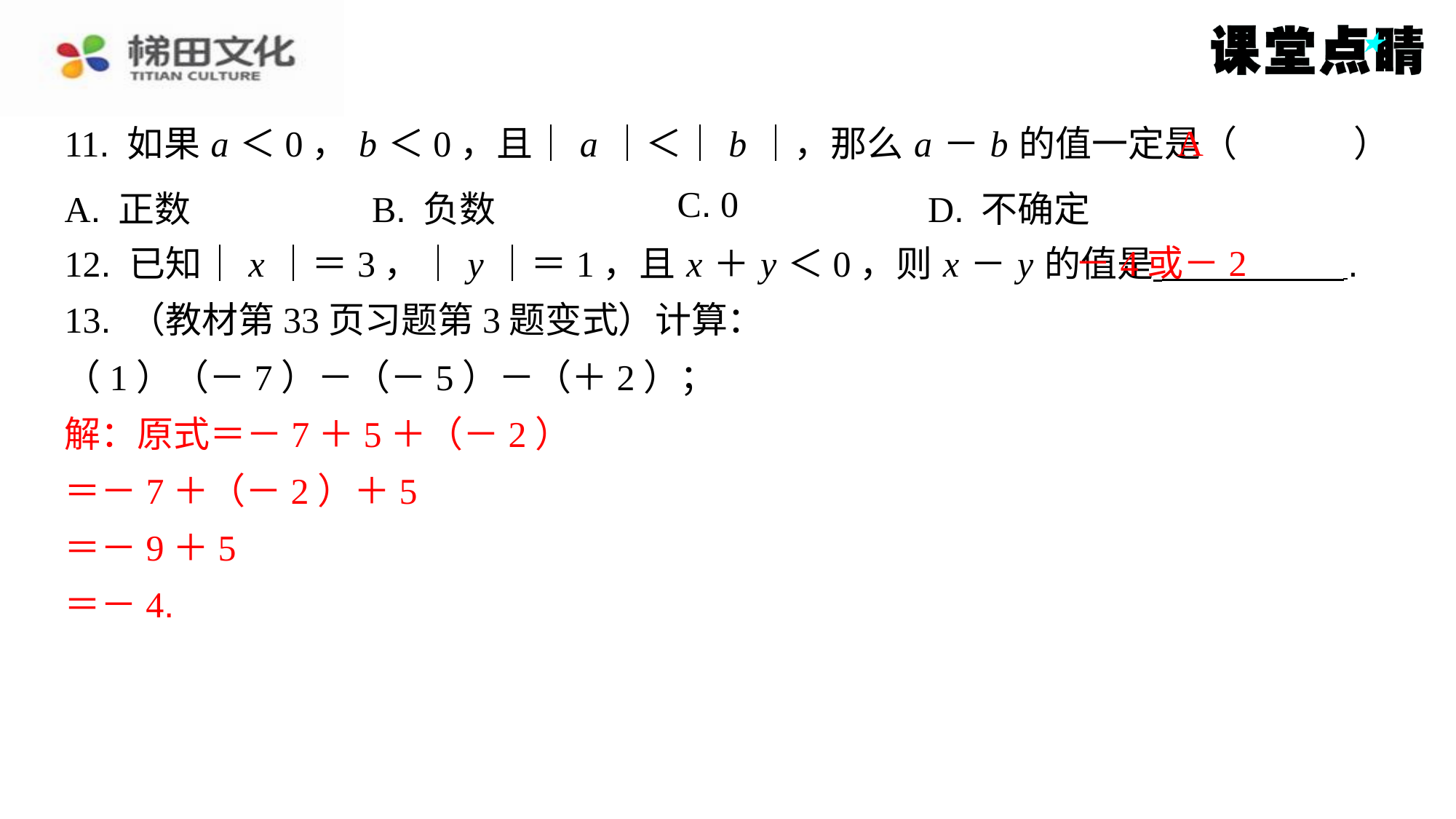

A
11. 如果 a ＜0， b ＜0，且｜ a ｜＜｜ b ｜，那么 a － b 的值一定是（　A　）
| A. 正数 | B. 负数 | C. 0 | D. 不确定 |
| --- | --- | --- | --- |
－4或－2
12. 已知｜ x ｜＝3，｜ y ｜＝1，且 x ＋ y ＜0，则 x － y 的值是                             ⁠.
13. （教材第33页习题第3题变式）计算：
（1）（－7）－（－5）－（＋2）；
解：原式＝－7＋5＋（－2）
＝－7＋（－2）＋5
＝－9＋5
＝－4.解：原式	＝－10－[（－9）＋2]
＝－10－（－7）
＝－10＋7
＝－3.
解：原式＝－7＋5＋（－2）
＝－7＋（－2）＋5
＝－9＋5
＝－4.